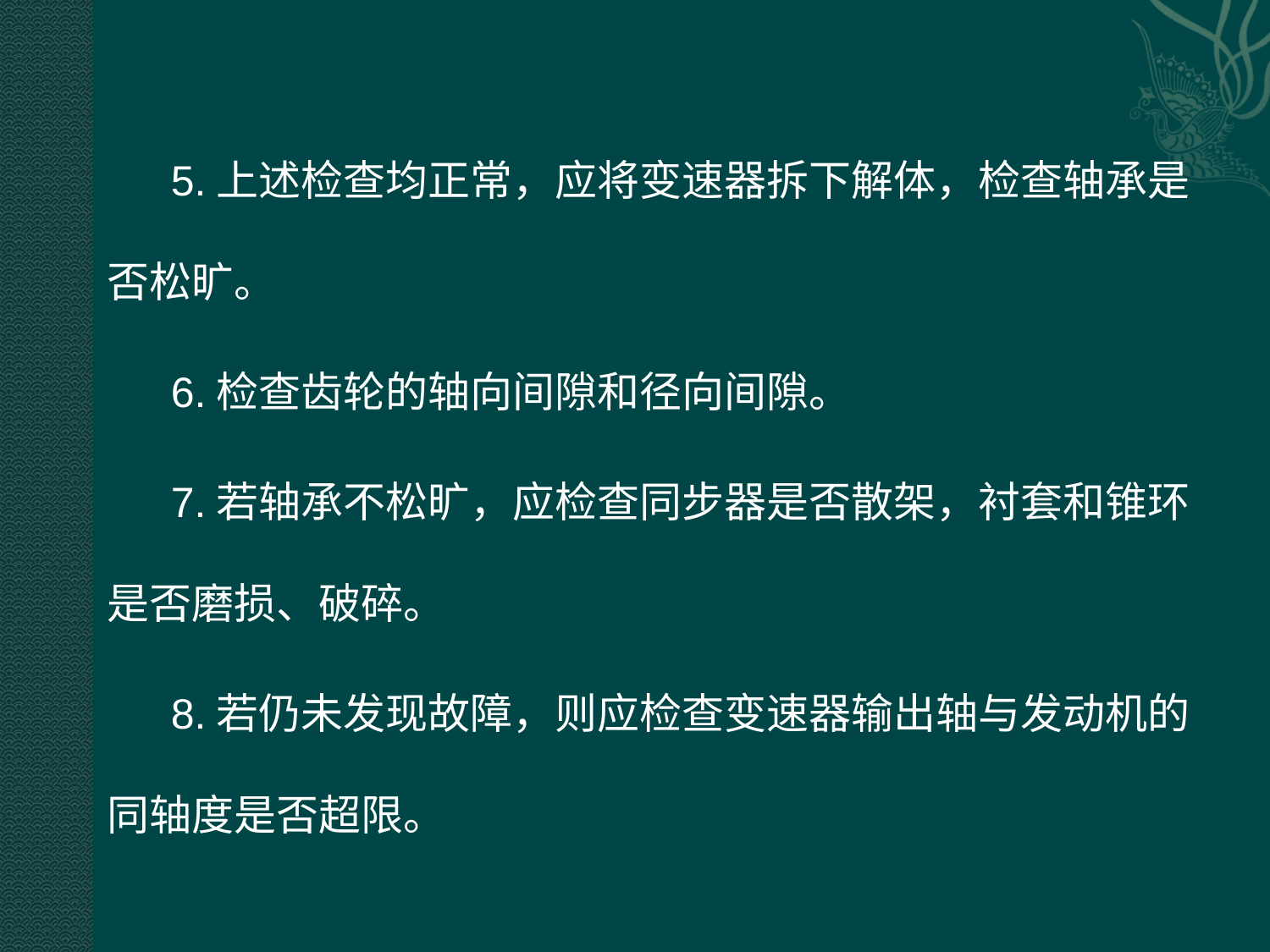

5.上述检查均正常，应将变速器拆下解体，检查轴承是否松旷。
6.检查齿轮的轴向间隙和径向间隙。
7.若轴承不松旷，应检查同步器是否散架，衬套和锥环是否磨损、破碎。
8.若仍未发现故障，则应检查变速器输出轴与发动机的同轴度是否超限。